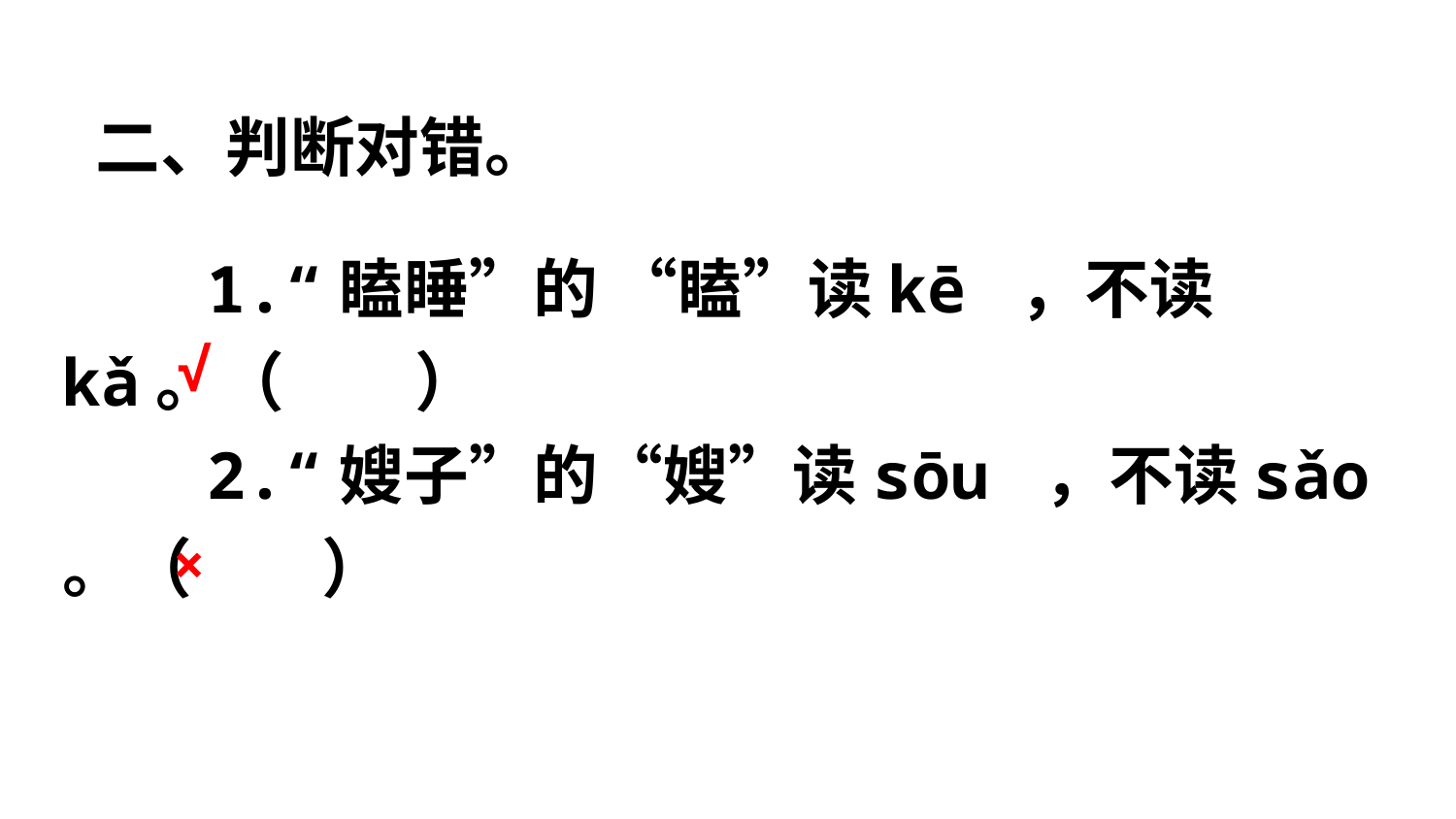

二、判断对错。
　　1.“瞌睡”的 “瞌”读kē ，不读kǎ。（　　）
　　2.“嫂子”的“嫂”读sōu ，不读sǎo 。（　　）
√
×